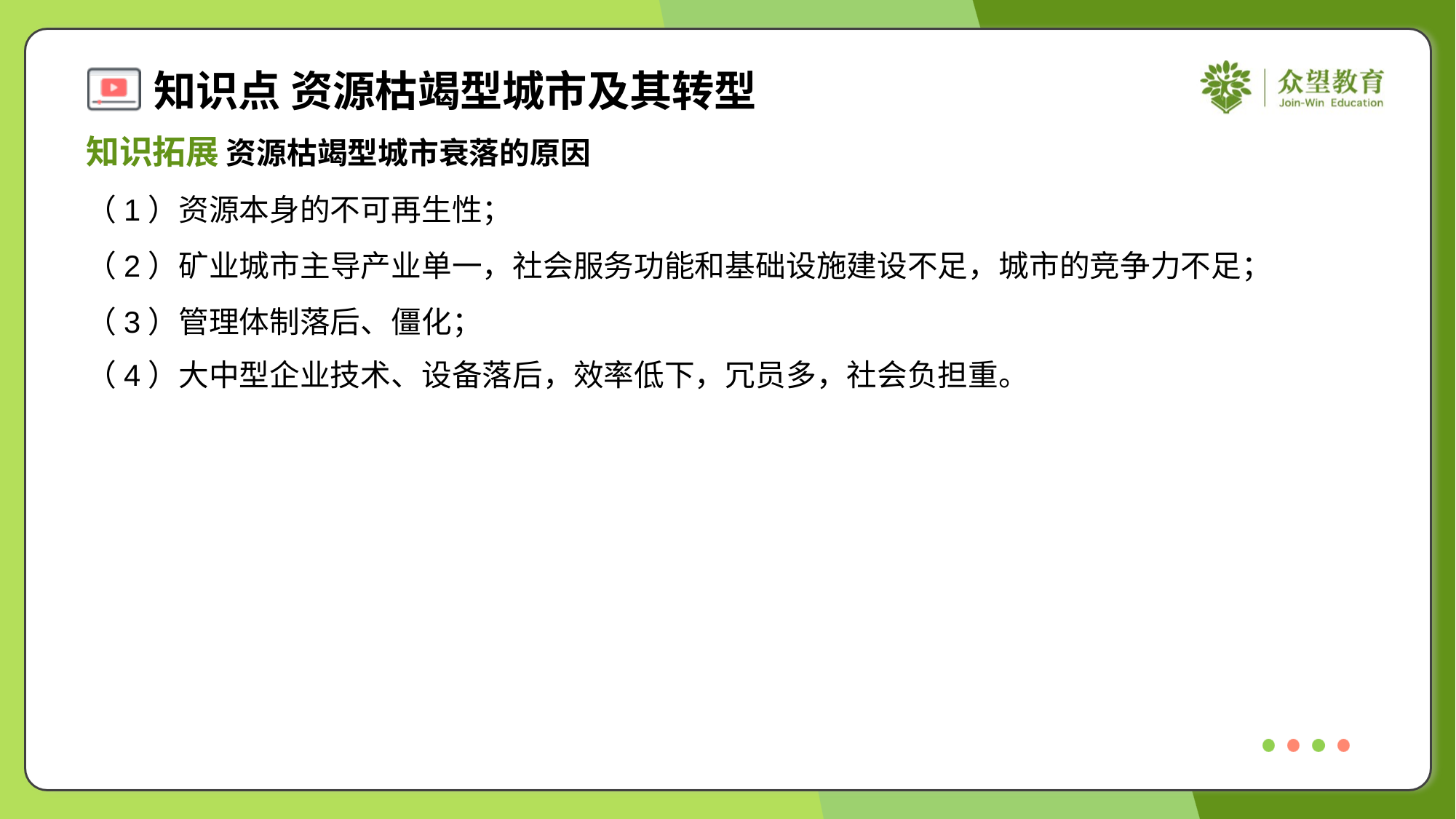

知识拓展 资源枯竭型城市衰落的原因
（1）资源本身的不可再生性；
（2）矿业城市主导产业单一，社会服务功能和基础设施建设不足，城市的竞争力不足；
（3）管理体制落后、僵化；
（4）大中型企业技术、设备落后，效率低下，冗员多，社会负担重。